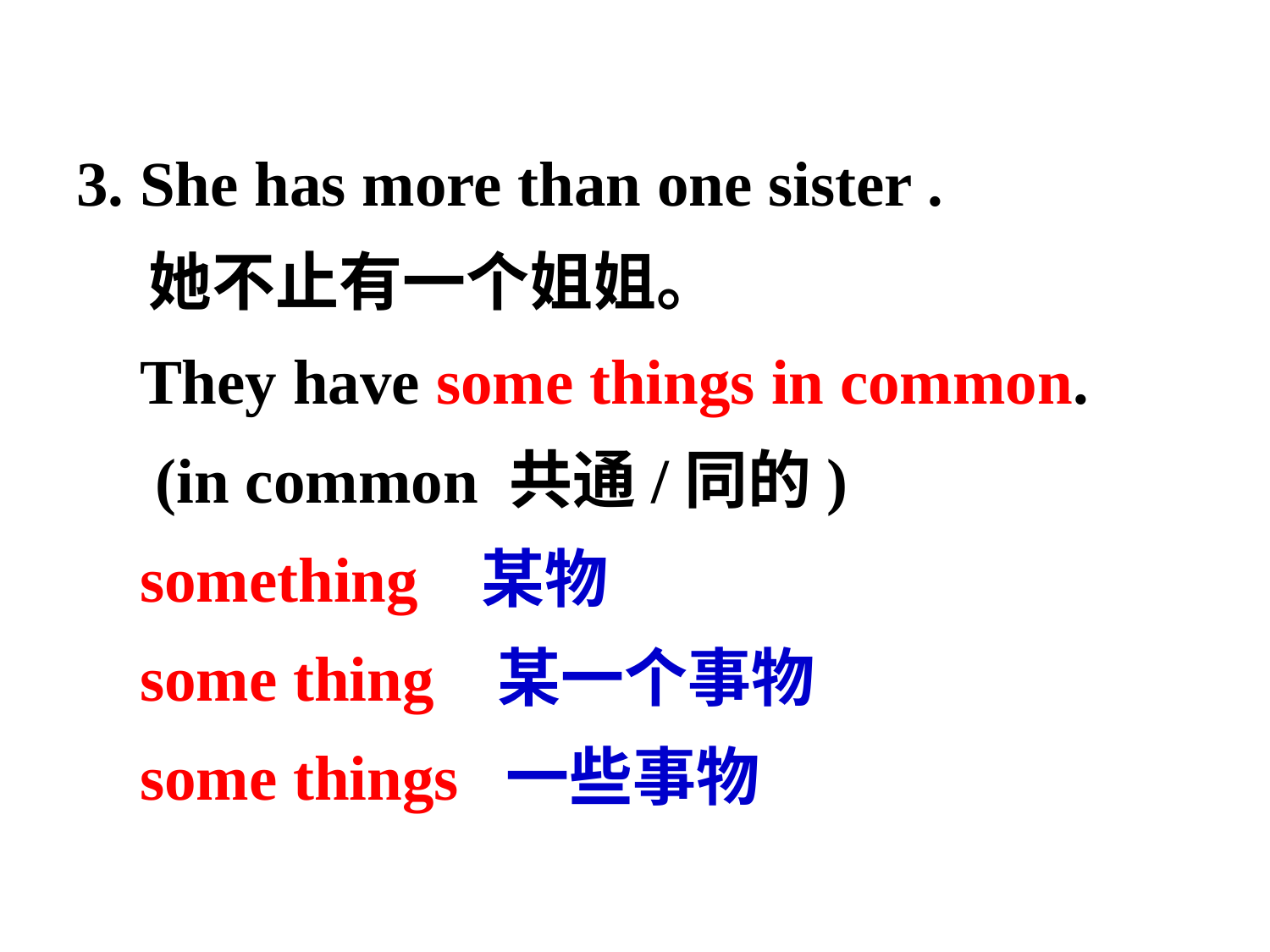

3. She has more than one sister .
    她不止有一个姐姐。
    They have some things in common.
     (in common 共通/同的)
    something   某物
    some thing   某一个事物
    some things  一些事物